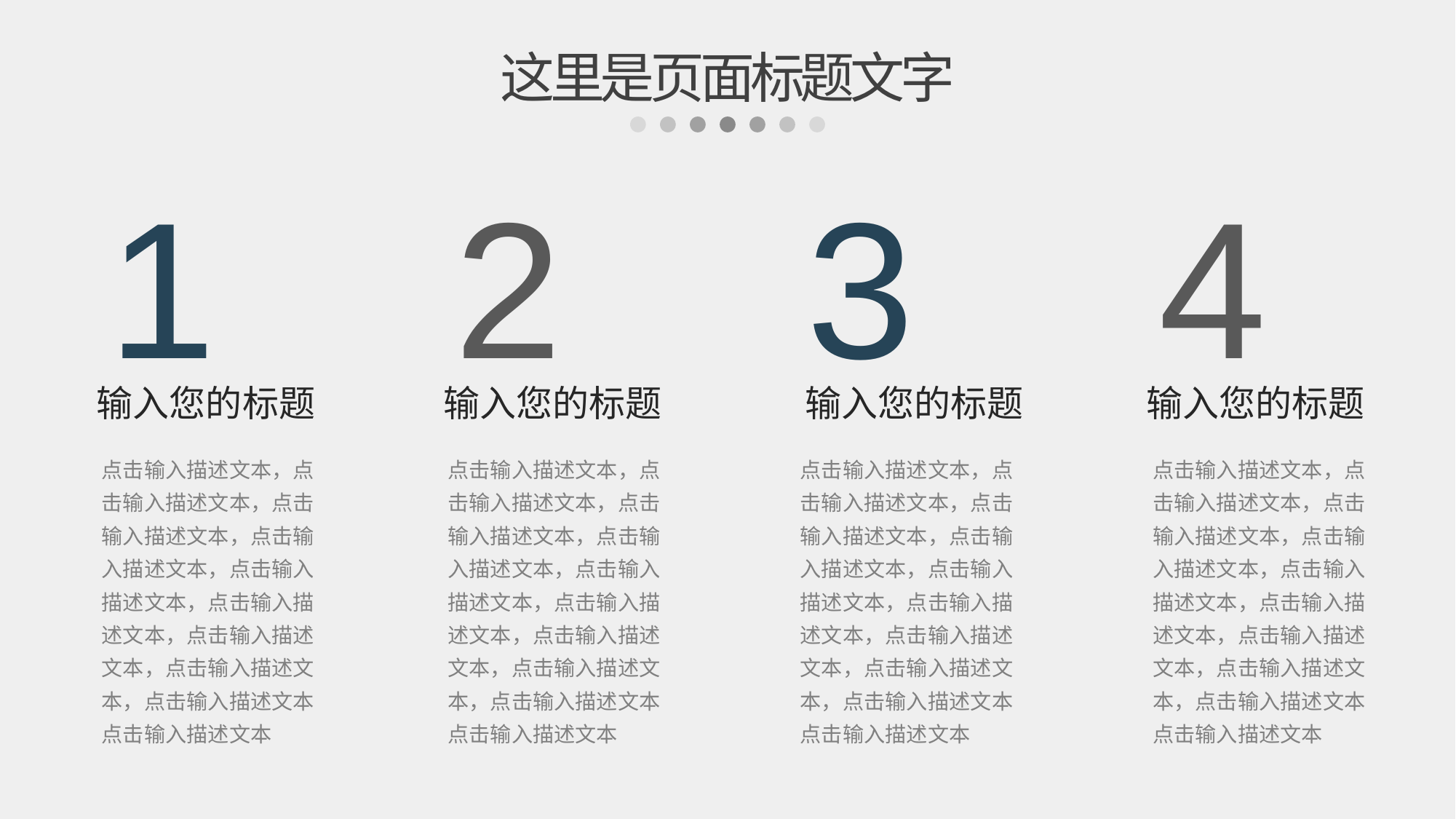

这里是页面标题文字
1
2
3
4
输入您的标题
输入您的标题
输入您的标题
输入您的标题
点击输入描述文本，点击输入描述文本，点击输入描述文本，点击输入描述文本，点击输入描述文本，点击输入描述文本，点击输入描述文本，点击输入描述文本，点击输入描述文本点击输入描述文本
点击输入描述文本，点击输入描述文本，点击输入描述文本，点击输入描述文本，点击输入描述文本，点击输入描述文本，点击输入描述文本，点击输入描述文本，点击输入描述文本点击输入描述文本
点击输入描述文本，点击输入描述文本，点击输入描述文本，点击输入描述文本，点击输入描述文本，点击输入描述文本，点击输入描述文本，点击输入描述文本，点击输入描述文本点击输入描述文本

点击输入描述文本，点击输入描述文本，点击输入描述文本，点击输入描述文本，点击输入描述文本，点击输入描述文本，点击输入描述文本，点击输入描述文本，点击输入描述文本点击输入描述文本